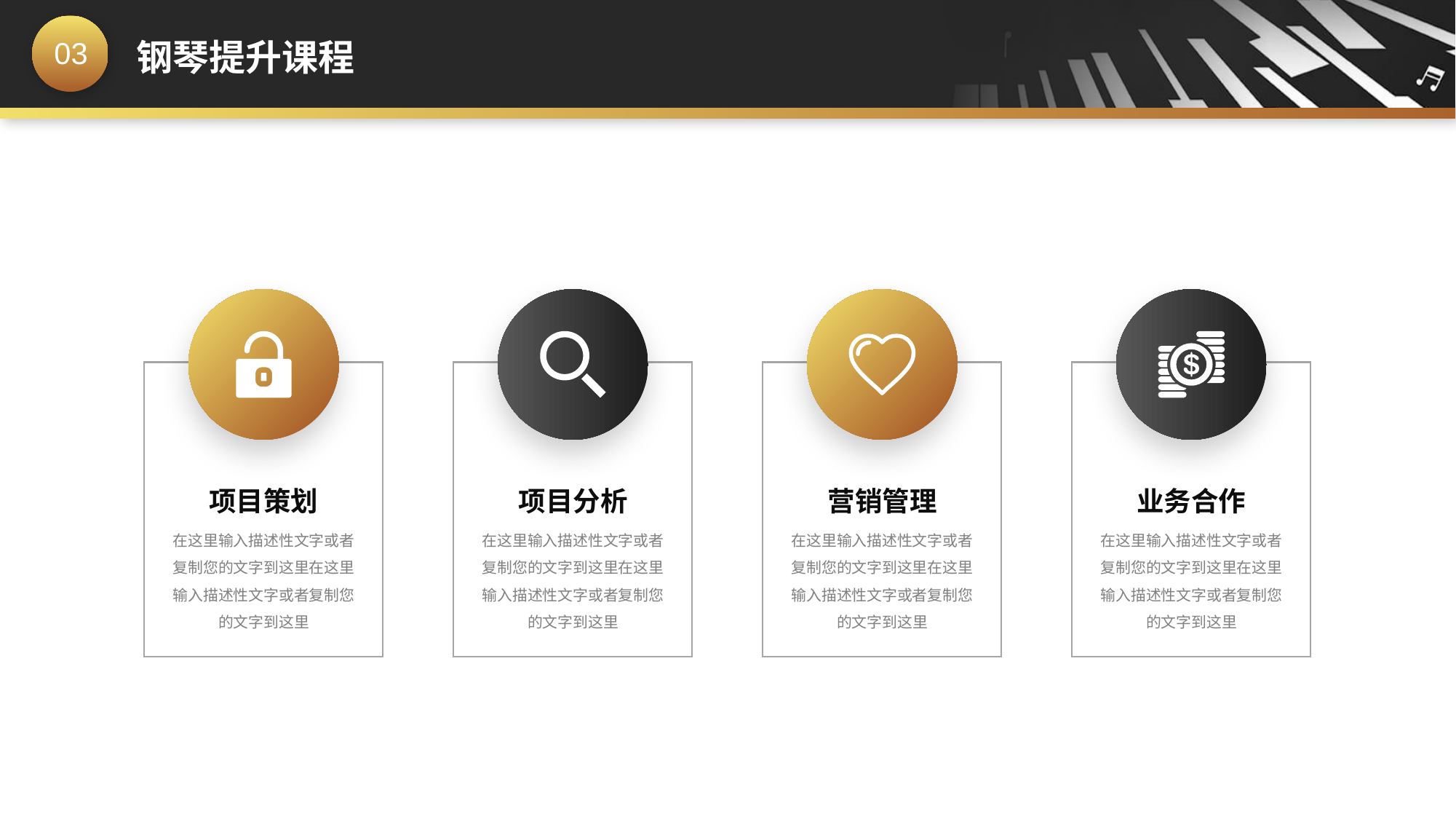

项目策划
在这里输入描述性文字或者复制您的文字到这里在这里输入描述性文字或者复制您的文字到这里
项目分析
在这里输入描述性文字或者复制您的文字到这里在这里输入描述性文字或者复制您的文字到这里
营销管理
在这里输入描述性文字或者复制您的文字到这里在这里输入描述性文字或者复制您的文字到这里
业务合作
在这里输入描述性文字或者复制您的文字到这里在这里输入描述性文字或者复制您的文字到这里